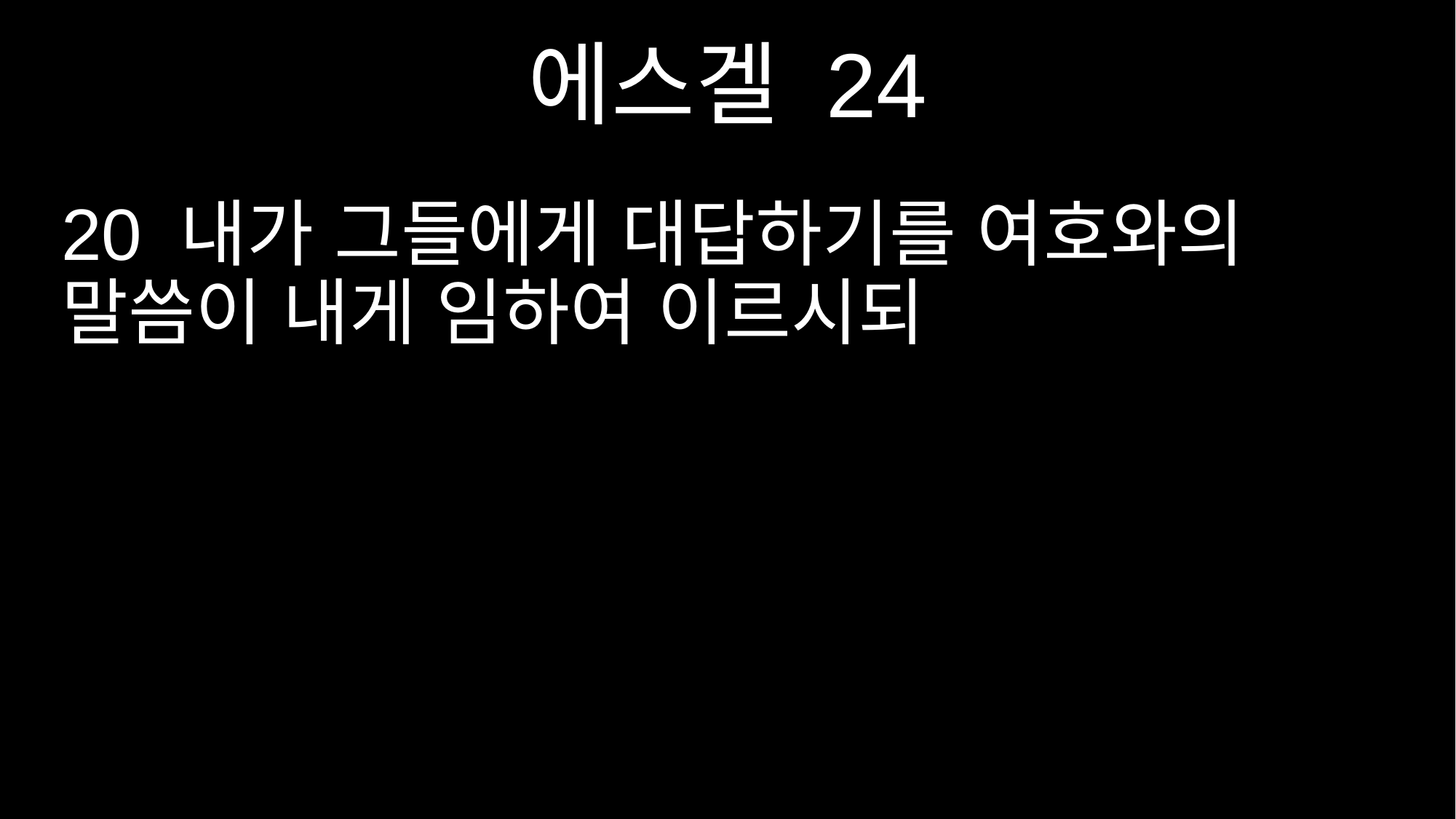

에스겔 24
20 내가 그들에게 대답하기를 여호와의 말씀이 내게 임하여 이르시되